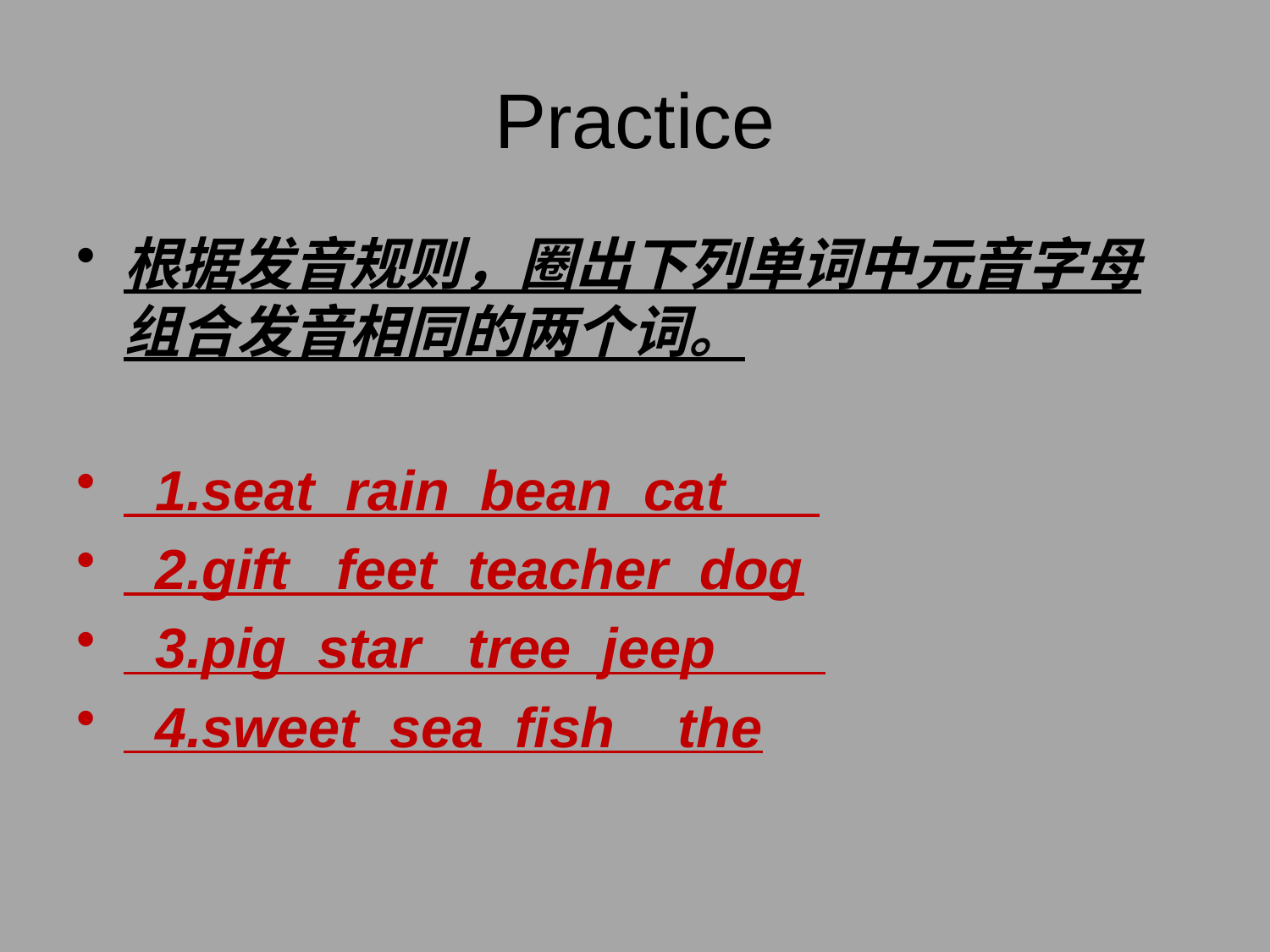

# Practice
根据发音规则，圈出下列单词中元音字母组合发音相同的两个词。

  1.seat  rain  bean  cat
  2.gift   feet  teacher  dog
  3.pig  star   tree  jeep
  4.sweet  sea  fish    the